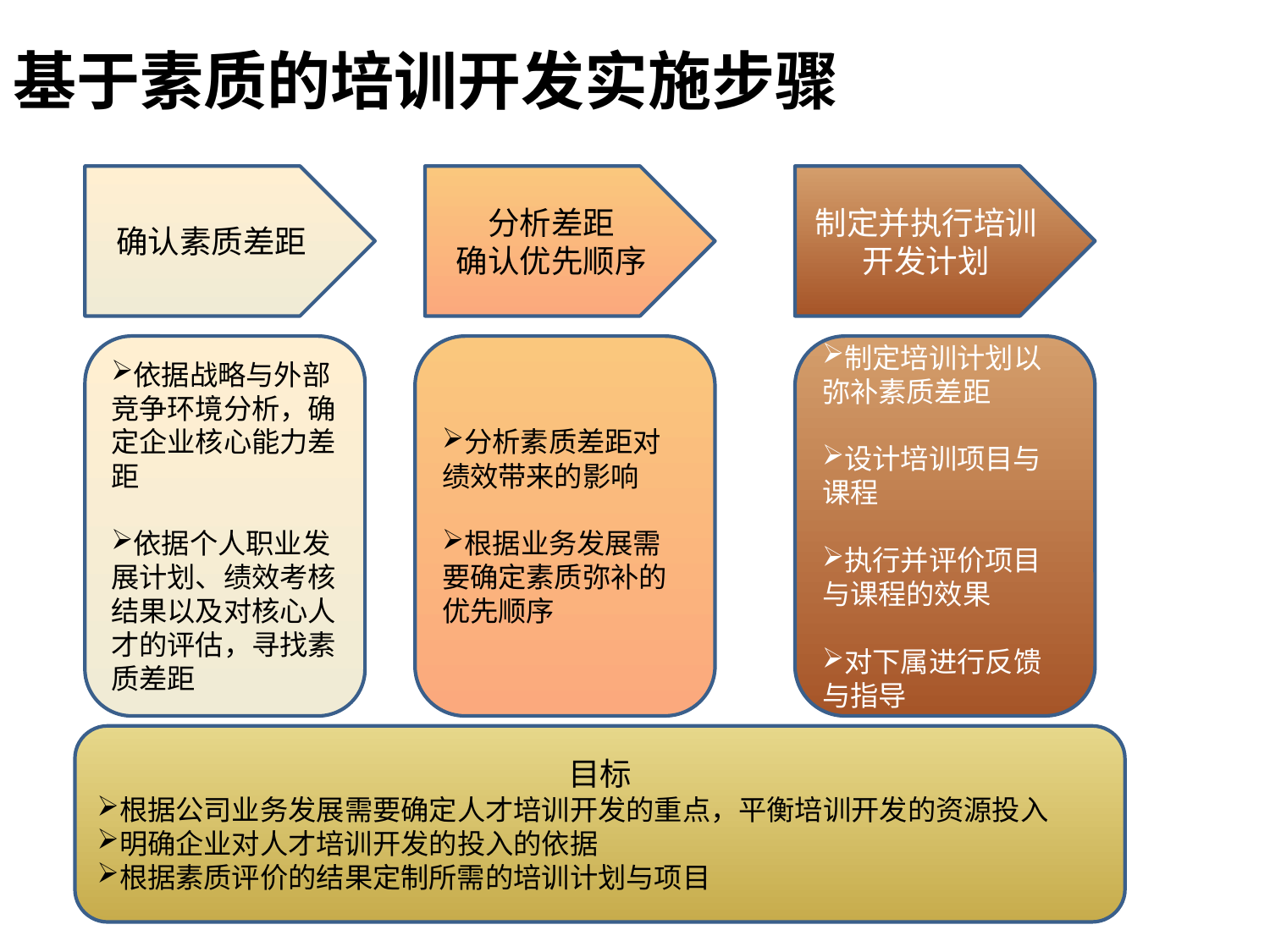

# 基于素质的培训开发实施步骤
确认素质差距
分析差距
确认优先顺序
制定并执行培训开发计划

依据战略与外部竞争环境分析，确定企业核心能力差距

依据个人职业发展计划、绩效考核结果以及对核心人才的评估，寻找素质差距
分析素质差距对绩效带来的影响

根据业务发展需要确定素质弥补的优先顺序
制定培训计划以弥补素质差距

设计培训项目与课程

执行并评价项目与课程的效果

对下属进行反馈与指导
目标
根据公司业务发展需要确定人才培训开发的重点，平衡培训开发的资源投入
明确企业对人才培训开发的投入的依据
根据素质评价的结果定制所需的培训计划与项目